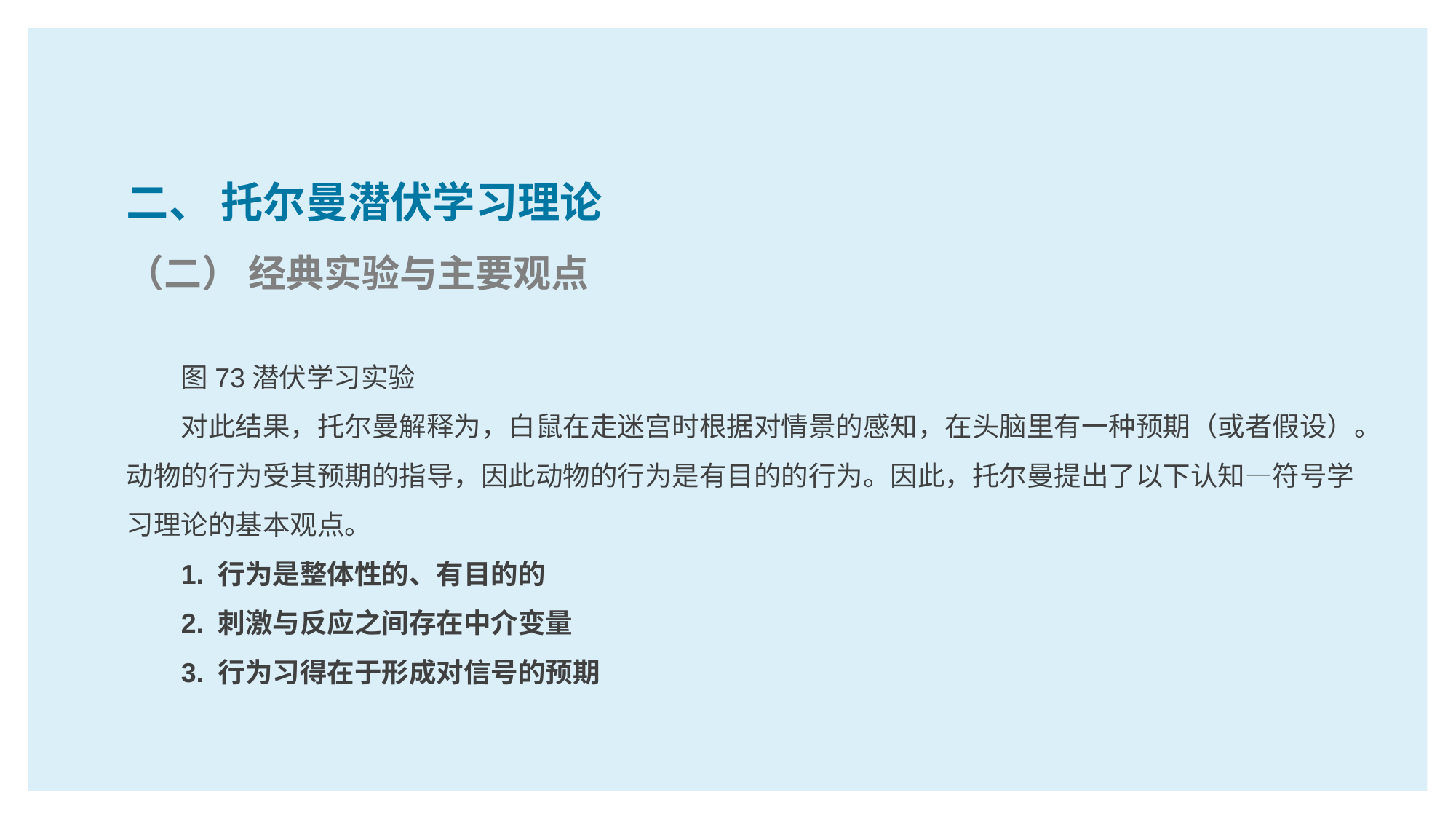

二、 托尔曼潜伏学习理论
（二） 经典实验与主要观点

图73潜伏学习实验
对此结果，托尔曼解释为，白鼠在走迷宫时根据对情景的感知，在头脑里有一种预期（或者假设）。动物的行为受其预期的指导，因此动物的行为是有目的的行为。因此，托尔曼提出了以下认知—符号学习理论的基本观点。
1. 行为是整体性的、有目的的
2. 刺激与反应之间存在中介变量
3. 行为习得在于形成对信号的预期